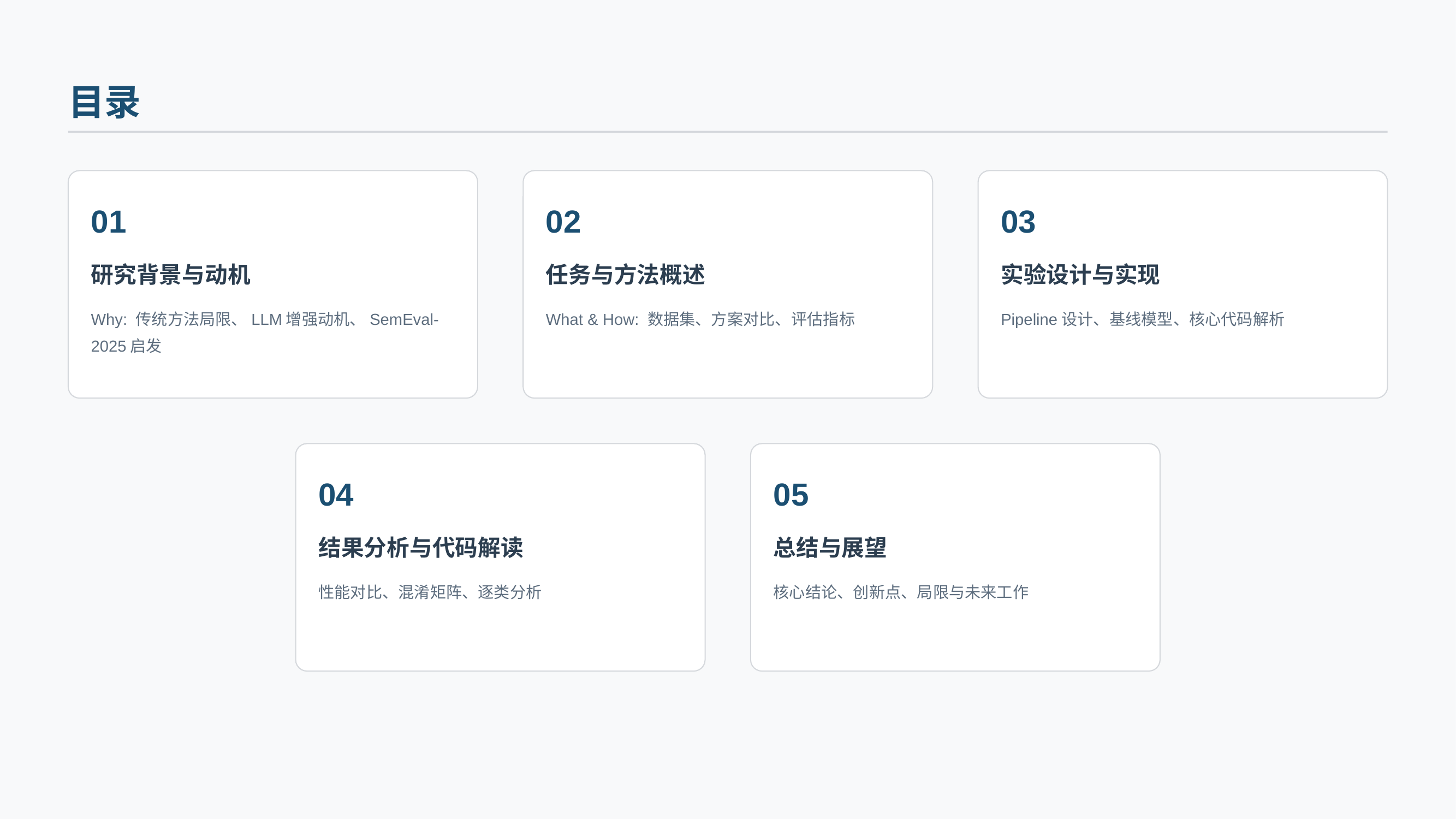

目录

01
02
03
研究背景与动机
任务与方法概述
实验设计与实现
Why: 传统方法局限、LLM增强动机、SemEval-2025启发
What & How: 数据集、方案对比、评估指标
Pipeline设计、基线模型、核心代码解析

04
05
结果分析与代码解读
总结与展望
性能对比、混淆矩阵、逐类分析
核心结论、创新点、局限与未来工作